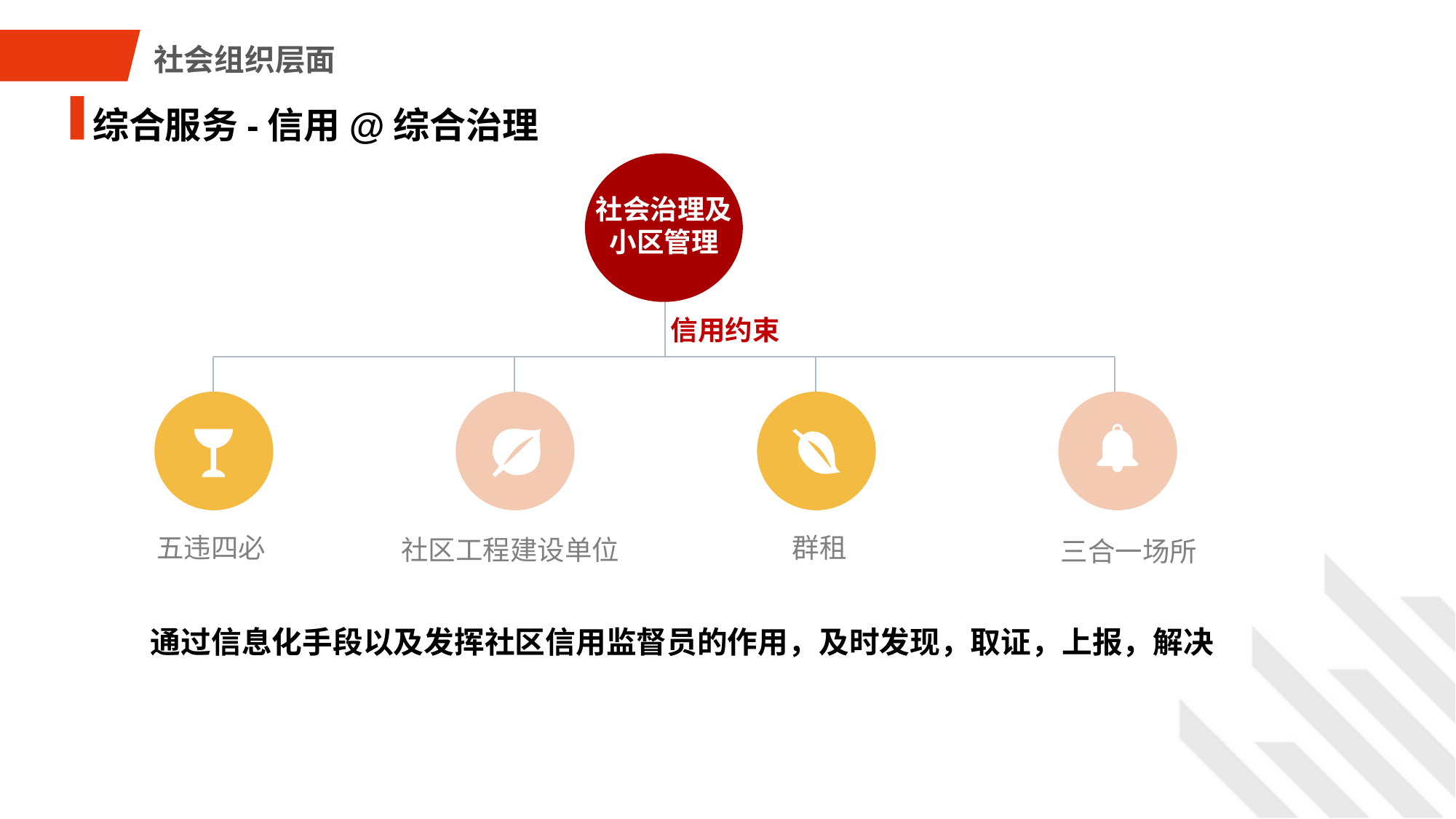

社会组织层面
综合服务-信用@综合治理

社会治理及小区管理

信用约束

五违四必
群租
社区工程建设单位
三合一场所
通过信息化手段以及发挥社区信用监督员的作用，及时发现，取证，上报，解决